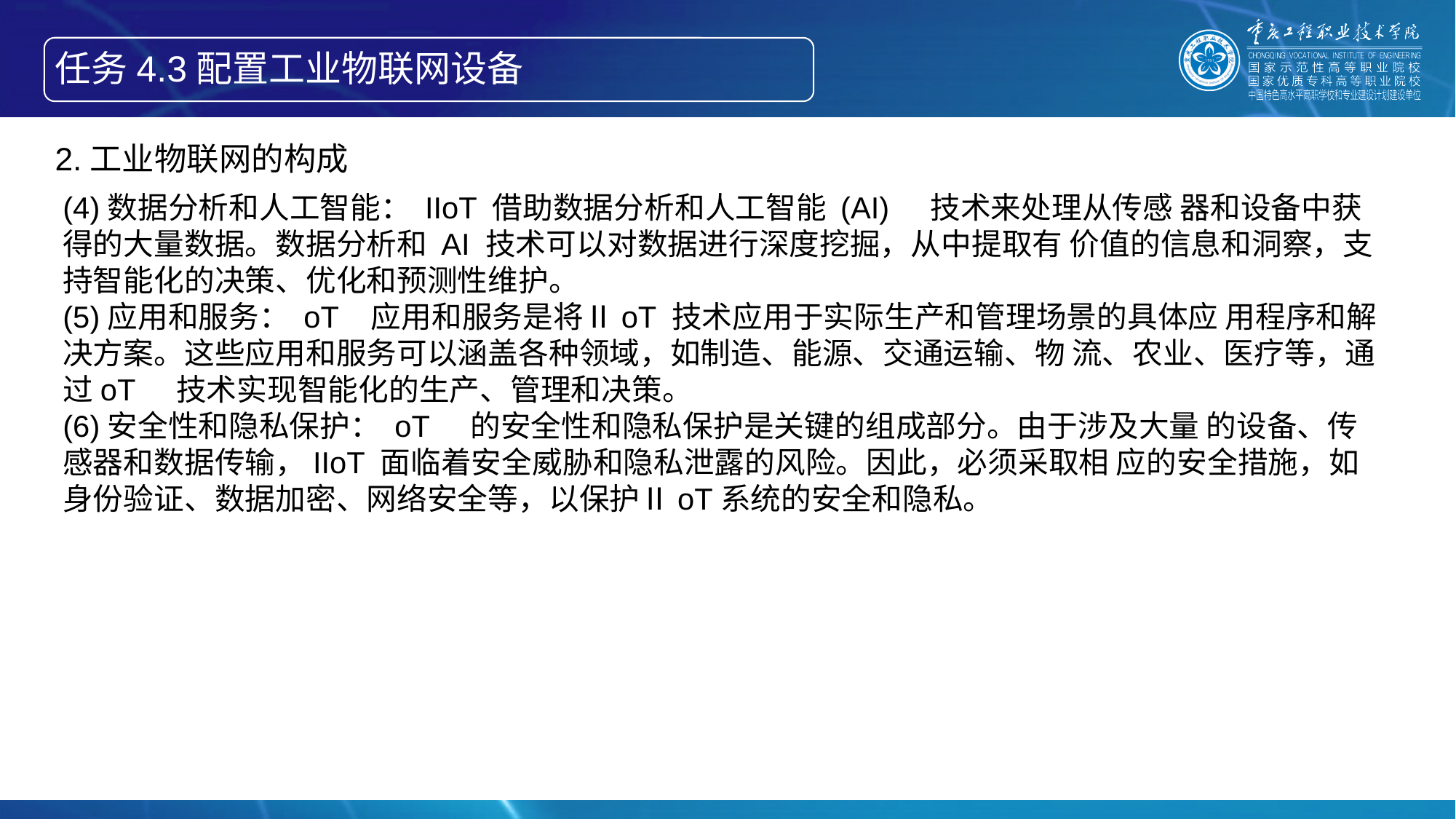

任务4.3配置工业物联网设备

智能产线绘制信息物理系统的构成
2.工业物联网的构成
(4)数据分析和人工智能： IIoT 借助数据分析和人工智能 (AI)    技术来处理从传感 器和设备中获得的大量数据。数据分析和 AI 技术可以对数据进行深度挖掘，从中提取有 价值的信息和洞察，支持智能化的决策、优化和预测性维护。
(5)应用和服务： oT   应用和服务是将ⅡoT 技术应用于实际生产和管理场景的具体应 用程序和解决方案。这些应用和服务可以涵盖各种领域，如制造、能源、交通运输、物 流、农业、医疗等，通过oT    技术实现智能化的生产、管理和决策。
(6)安全性和隐私保护： oT    的安全性和隐私保护是关键的组成部分。由于涉及大量 的设备、传感器和数据传输，IIoT 面临着安全威胁和隐私泄露的风险。因此，必须采取相 应的安全措施，如身份验证、数据加密、网络安全等，以保护ⅡoT系统的安全和隐私。